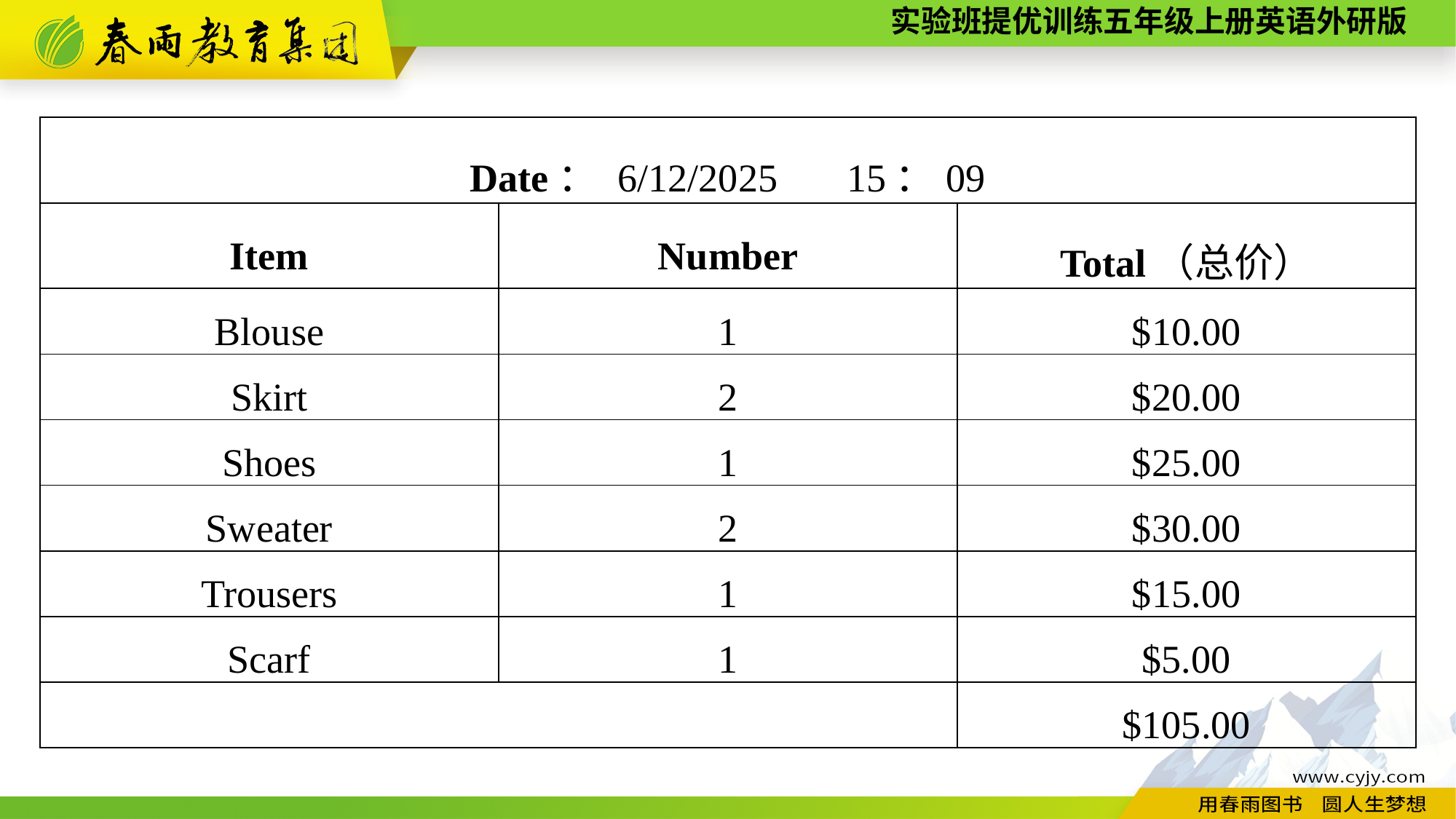

| Date： 6/12/2025　 15：09 |  |  |
| --- | --- | --- |
| Item | Number | Total（总价） |
| Blouse | 1 | $10.00 |
| Skirt | 2 | $20.00 |
| Shoes | 1 | $25.00 |
| Sweater | 2 | $30.00 |
| Trousers | 1 | $15.00 |
| Scarf | 1 | $5.00 |
|  |  | $105.00 |